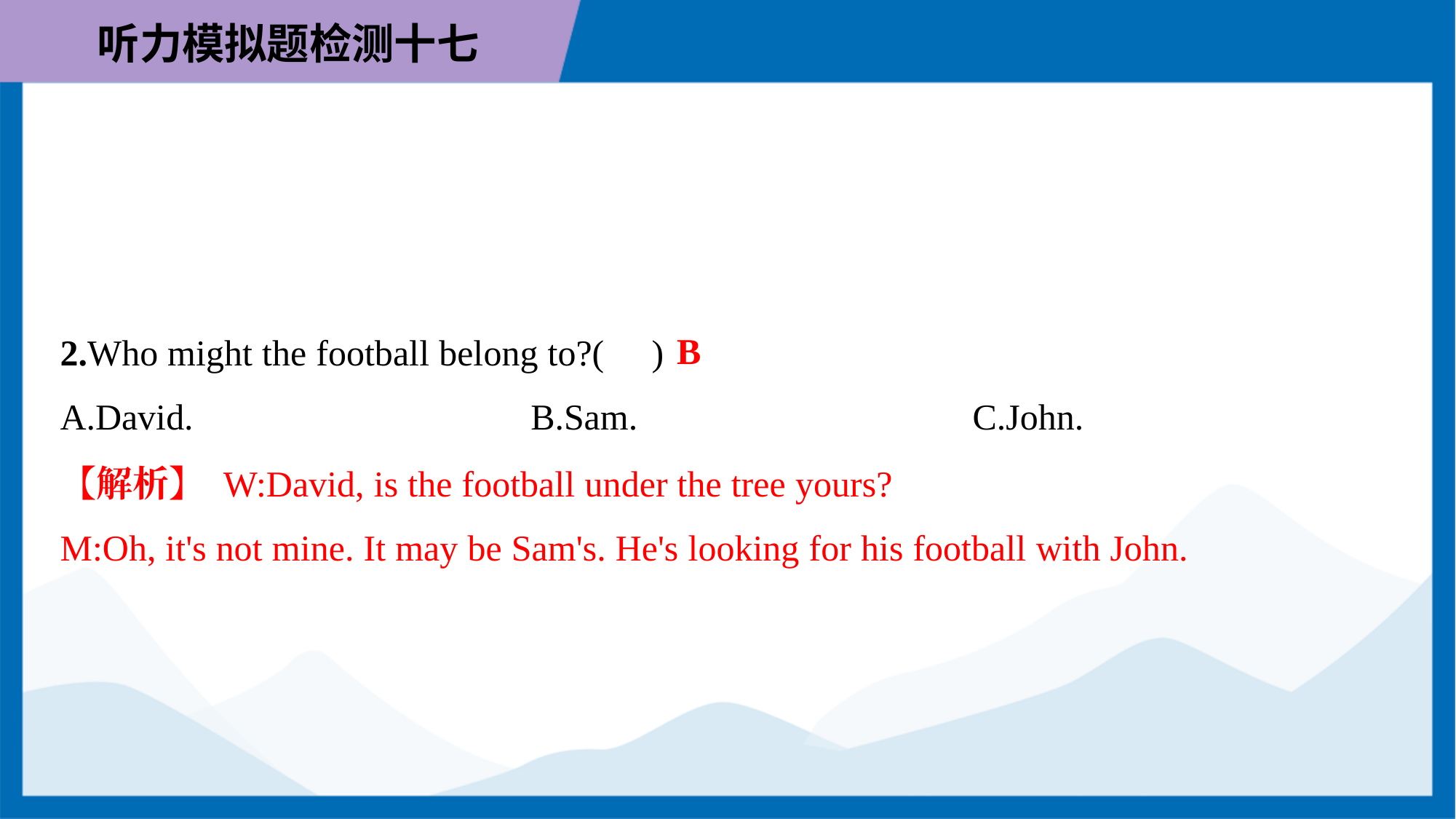

B
2.Who might the football belong to?(     )
A.David.	B.Sam.	C.John.
【解析】 W:David, is the football under the tree yours?
M:Oh, it's not mine. It may be Sam's. He's looking for his football with John.